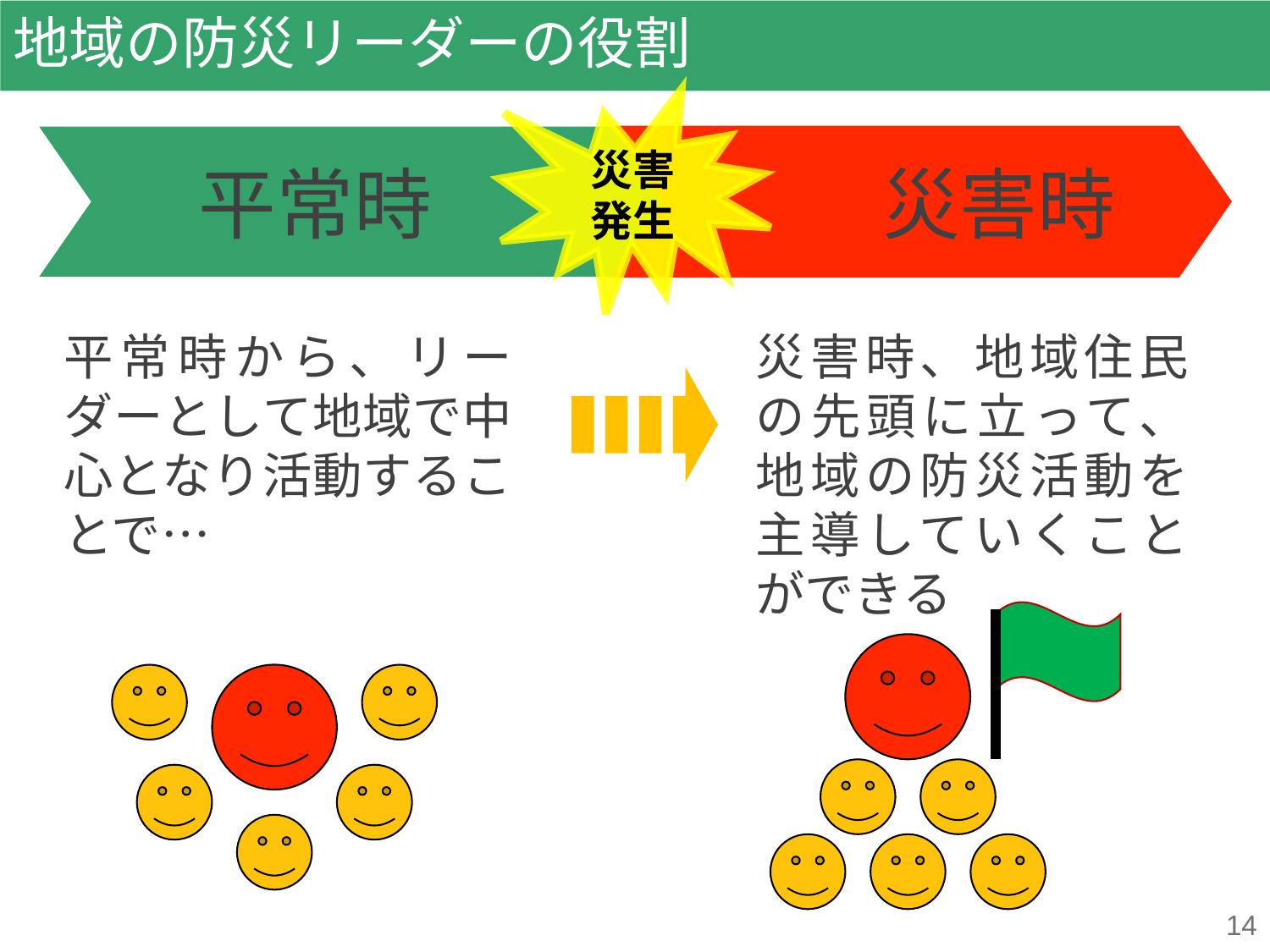

# 地域の防災リーダーの役割
災害発生
　 平常時
　　災害時
平常時から、リーダーとして地域で中心となり活動することで…
災害時、地域住民の先頭に立って、地域の防災活動を主導していくことができる

14